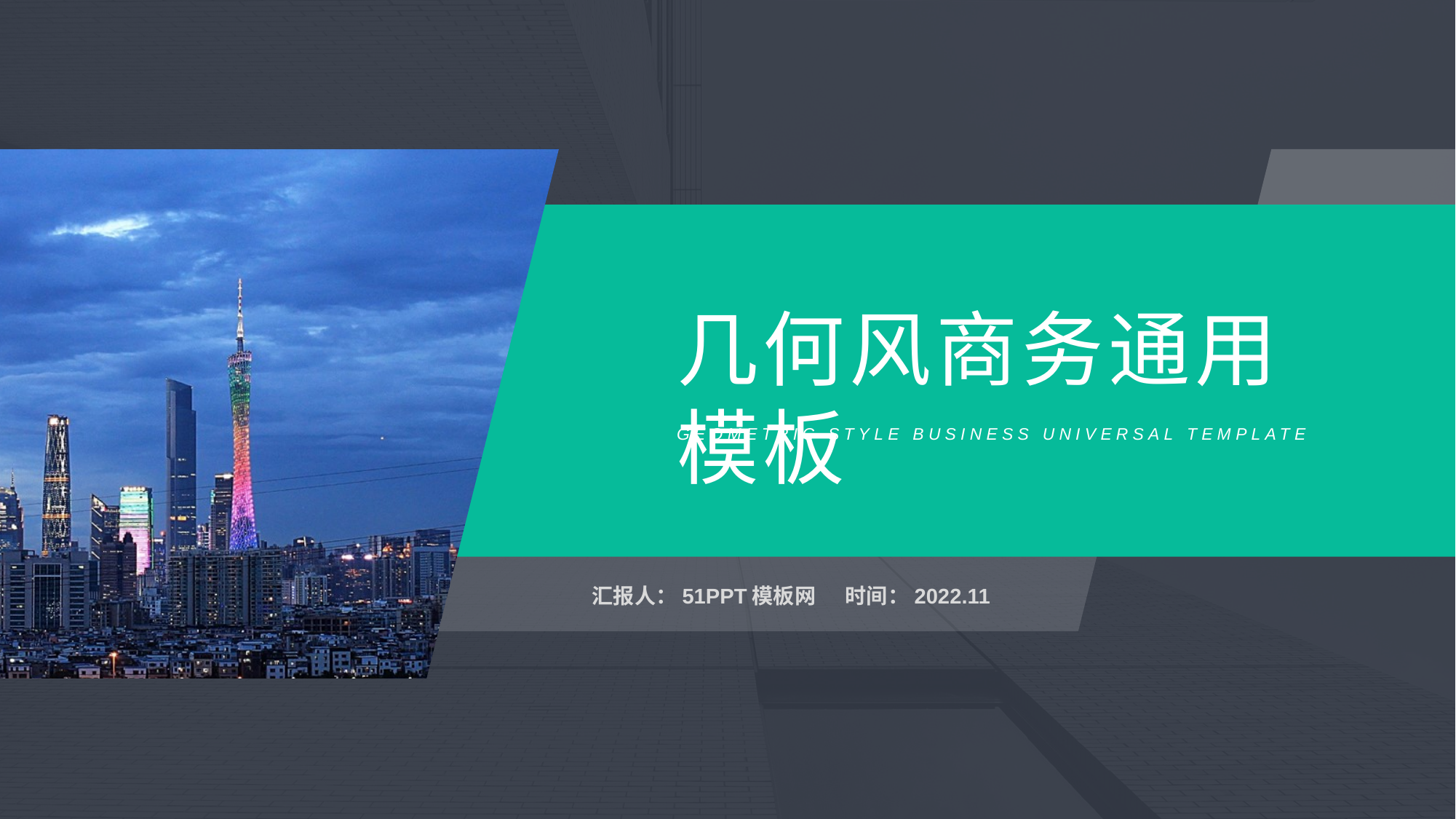

几何风商务通用模板
GEOMETRIC STYLE BUSINESS UNIVERSAL TEMPLATE

汇报人：51PPT模板网      时间：2022.11